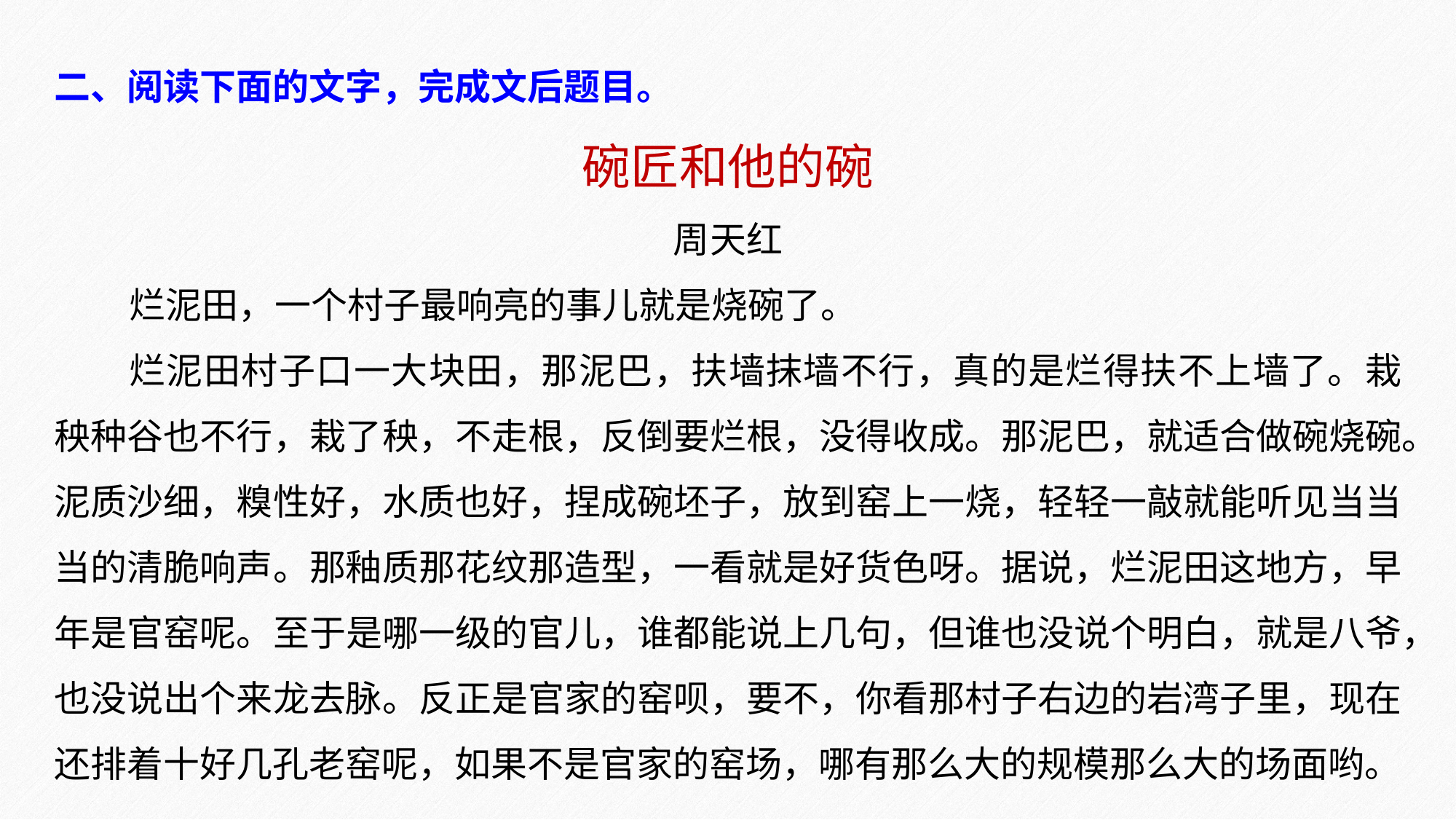

二、阅读下面的文字，完成文后题目。
碗匠和他的碗
周天红
烂泥田，一个村子最响亮的事儿就是烧碗了。
烂泥田村子口一大块田，那泥巴，扶墙抹墙不行，真的是烂得扶不上墙了。栽秧种谷也不行，栽了秧，不走根，反倒要烂根，没得收成。那泥巴，就适合做碗烧碗。泥质沙细，糗性好，水质也好，捏成碗坯子，放到窑上一烧，轻轻一敲就能听见当当当的清脆响声。那釉质那花纹那造型，一看就是好货色呀。据说，烂泥田这地方，早年是官窑呢。至于是哪一级的官儿，谁都能说上几句，但谁也没说个明白，就是八爷，也没说出个来龙去脉。反正是官家的窑呗，要不，你看那村子右边的岩湾子里，现在还排着十好几孔老窑呢，如果不是官家的窑场，哪有那么大的规模那么大的场面哟。